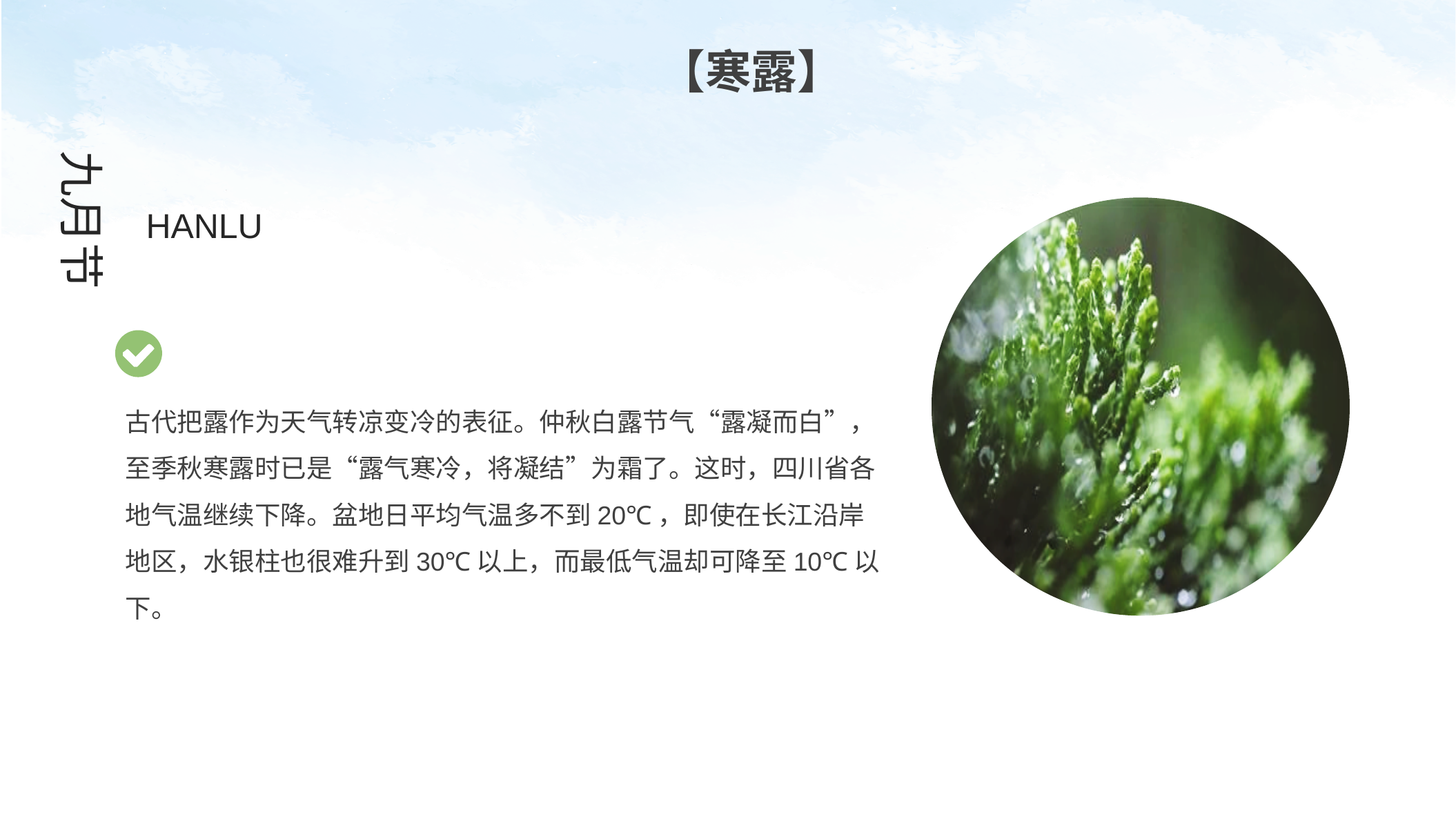

【寒露】
九月节

HANLU

古代把露作为天气转凉变冷的表征。仲秋白露节气“露凝而白”，至季秋寒露时已是“露气寒冷，将凝结”为霜了。这时，四川省各地气温继续下降。盆地日平均气温多不到20℃，即使在长江沿岸地区，水银柱也很难升到30℃以上，而最低气温却可降至10℃以下。